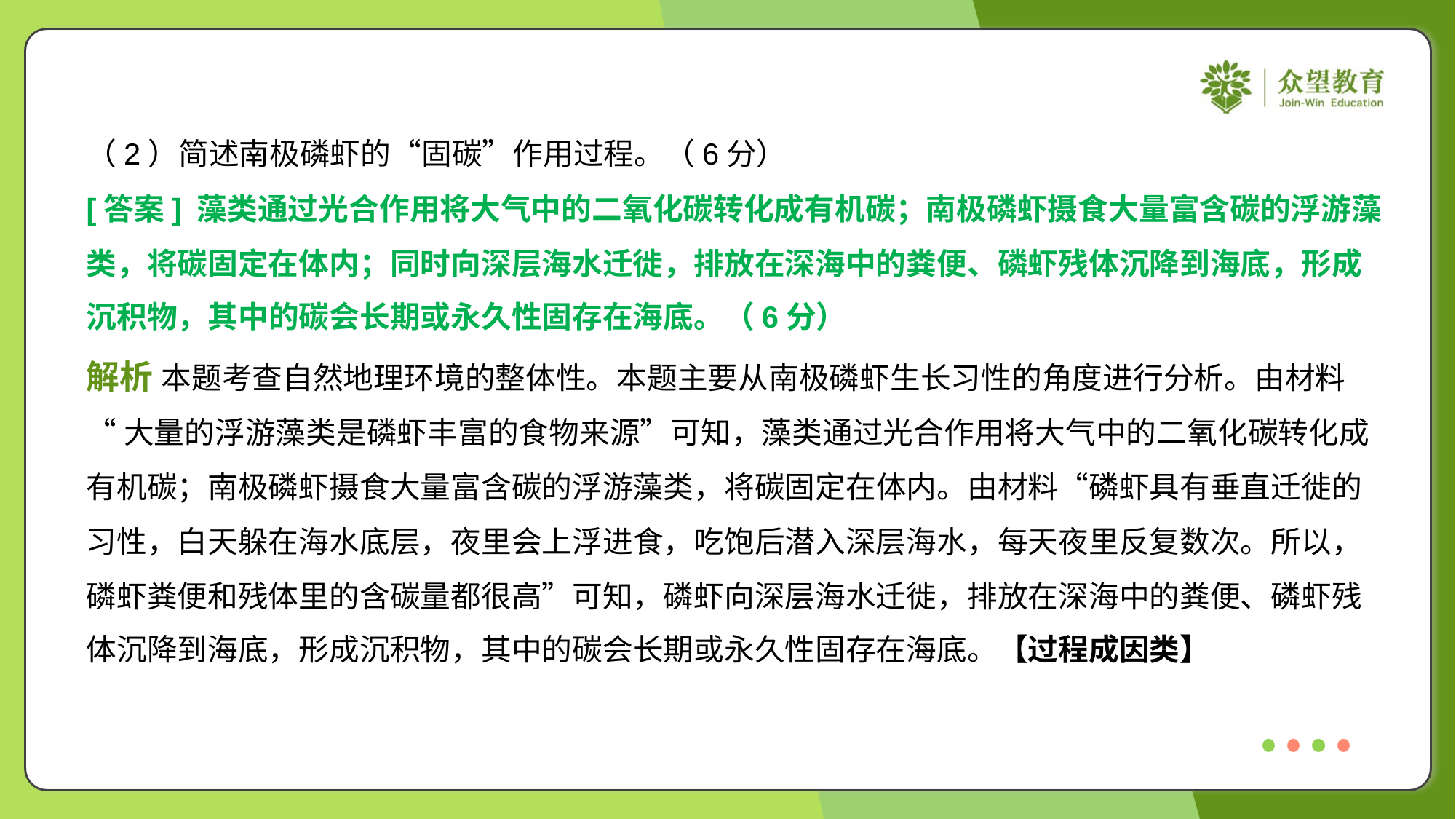

（2）简述南极磷虾的“固碳”作用过程。（6分）
[答案] 藻类通过光合作用将大气中的二氧化碳转化成有机碳；南极磷虾摄食大量富含碳的浮游藻
类，将碳固定在体内；同时向深层海水迁徙，排放在深海中的粪便、磷虾残体沉降到海底，形成
沉积物，其中的碳会长期或永久性固存在海底。（6分）
解析 本题考查自然地理环境的整体性。本题主要从南极磷虾生长习性的角度进行分析。由材料
“大量的浮游藻类是磷虾丰富的食物来源”可知，藻类通过光合作用将大气中的二氧化碳转化成
有机碳；南极磷虾摄食大量富含碳的浮游藻类，将碳固定在体内。由材料“磷虾具有垂直迁徙的
习性，白天躲在海水底层，夜里会上浮进食，吃饱后潜入深层海水，每天夜里反复数次。所以，
磷虾粪便和残体里的含碳量都很高”可知，磷虾向深层海水迁徙，排放在深海中的粪便、磷虾残
体沉降到海底，形成沉积物，其中的碳会长期或永久性固存在海底。【过程成因类】